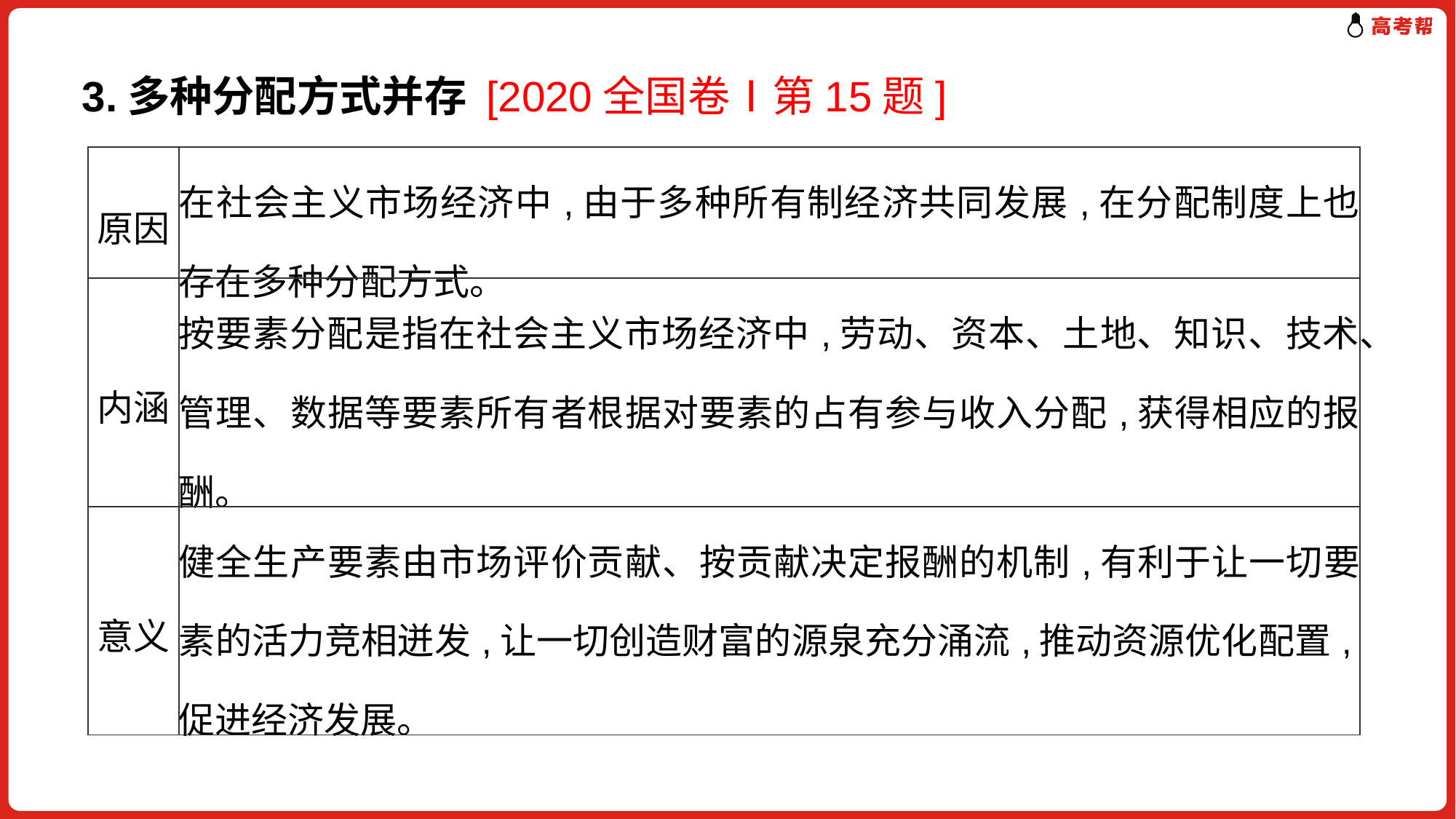

3.多种分配方式并存 [2020全国卷Ⅰ第15题]
| 原因 | 在社会主义市场经济中,由于多种所有制经济共同发展,在分配制度上也存在多种分配方式。 |
| --- | --- |
| 内涵 | 按要素分配是指在社会主义市场经济中,劳动、资本、土地、知识、技术、管理、数据等要素所有者根据对要素的占有参与收入分配,获得相应的报酬。 |
| 意义 | 健全生产要素由市场评价贡献、按贡献决定报酬的机制,有利于让一切要素的活力竞相迸发,让一切创造财富的源泉充分涌流,推动资源优化配置,促进经济发展。 |